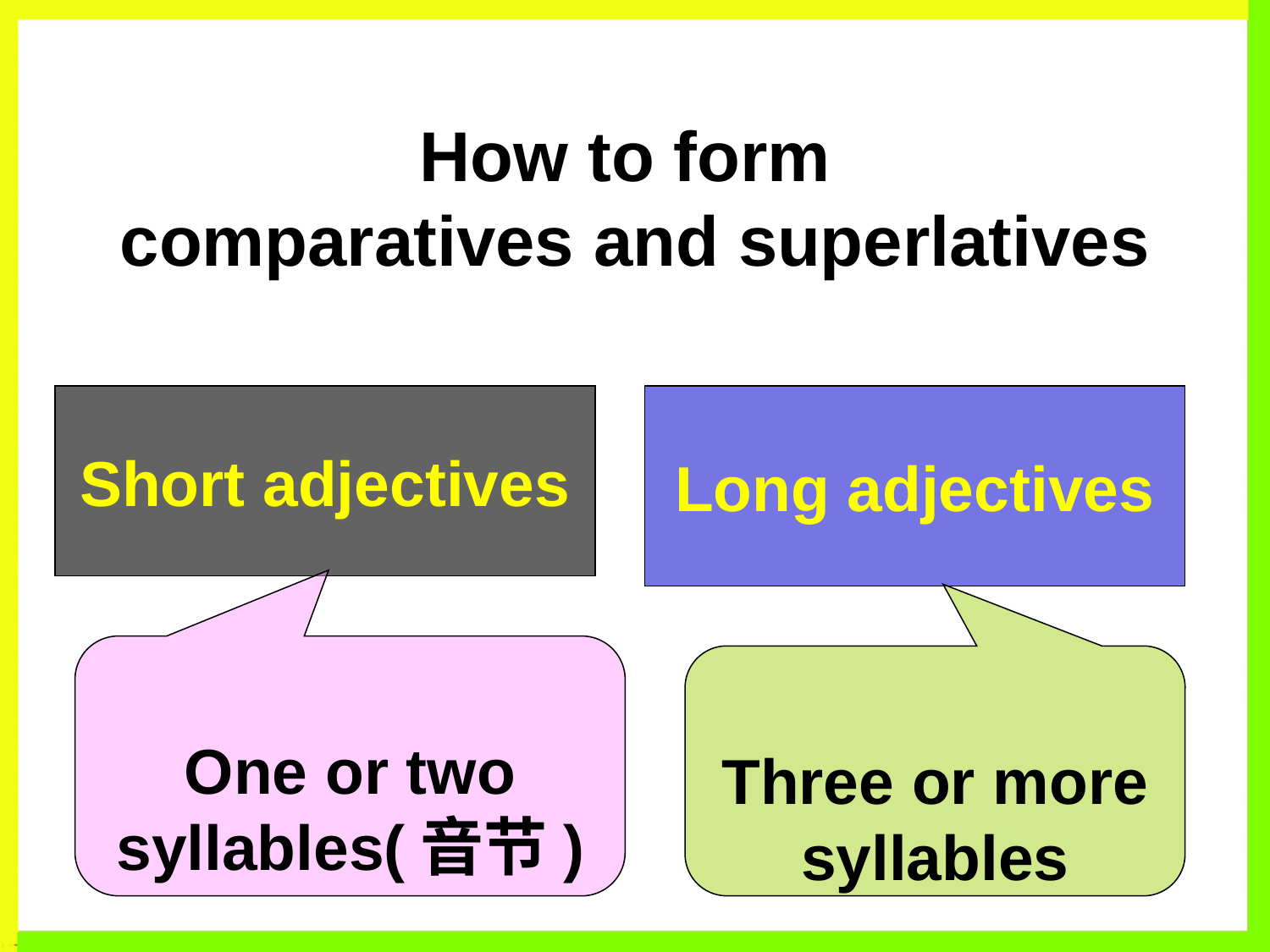

# How to form comparatives and superlatives
Short adjectives
Long adjectives

One or two syllables(音节)

Three or more syllables